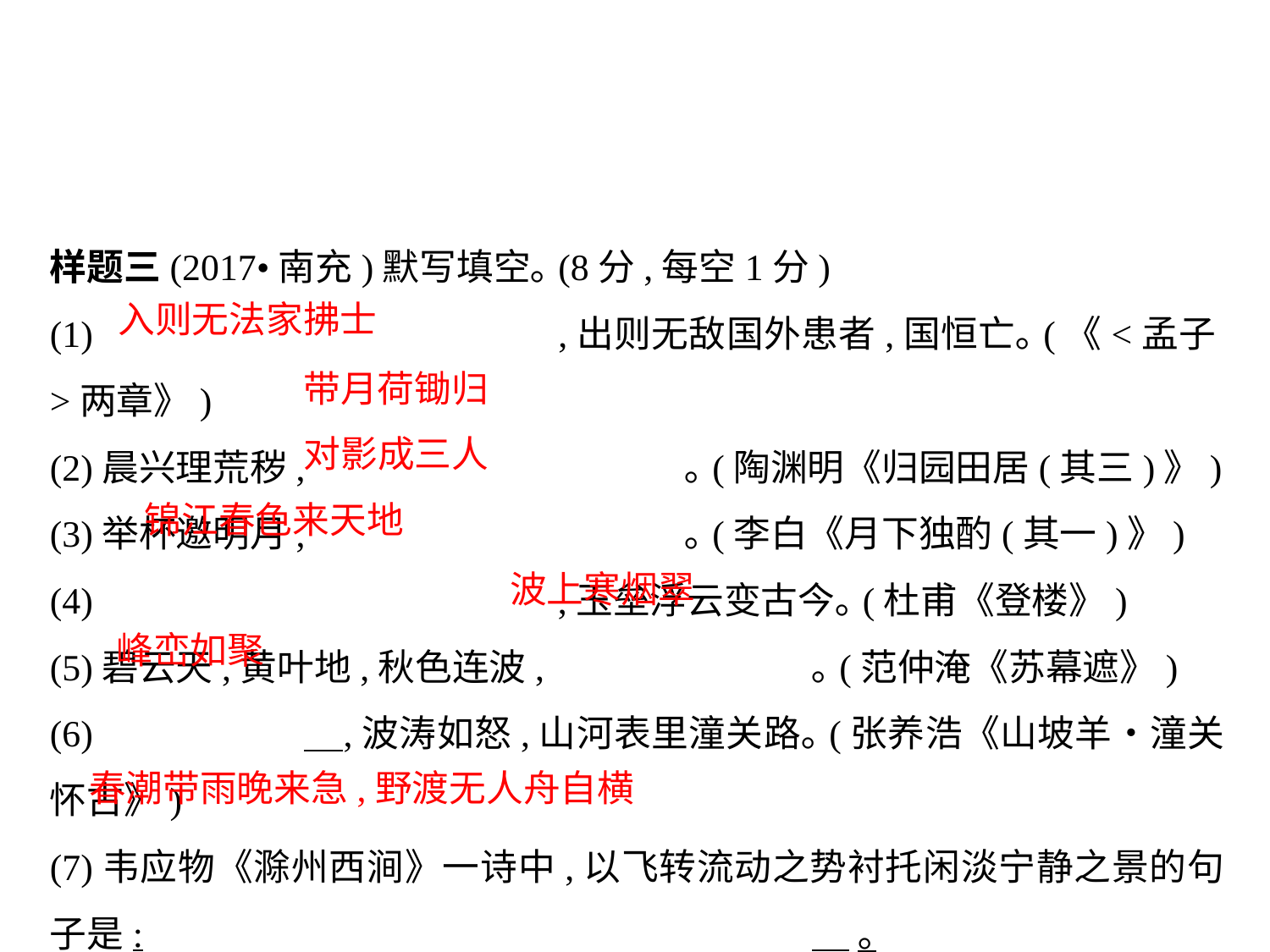

样题三(2017•南充)默写填空｡(8分,每空1分)
(1) 				,出则无敌国外患者,国恒亡｡(《<孟子>两章》)
(2)晨兴理荒秽, 			｡(陶渊明《归园田居(其三)》)
(3)举杯邀明月, 			｡(李白《月下独酌(其一)》)
(4) 				,玉垒浮云变古今｡(杜甫《登楼》)
(5)碧云天,黄叶地,秋色连波, 			｡(范仲淹《苏幕遮》)
(6) 		    ,波涛如怒,山河表里潼关路｡(张养浩《山坡羊•潼关怀古》)
(7)韦应物《滁州西涧》一诗中,以飞转流动之势衬托闲淡宁静之景的句子是:						    ｡
入则无法家拂士
带月荷锄归
对影成三人
锦江春色来天地
波上寒烟翠
峰峦如聚
春潮带雨晚来急,野渡无人舟自横